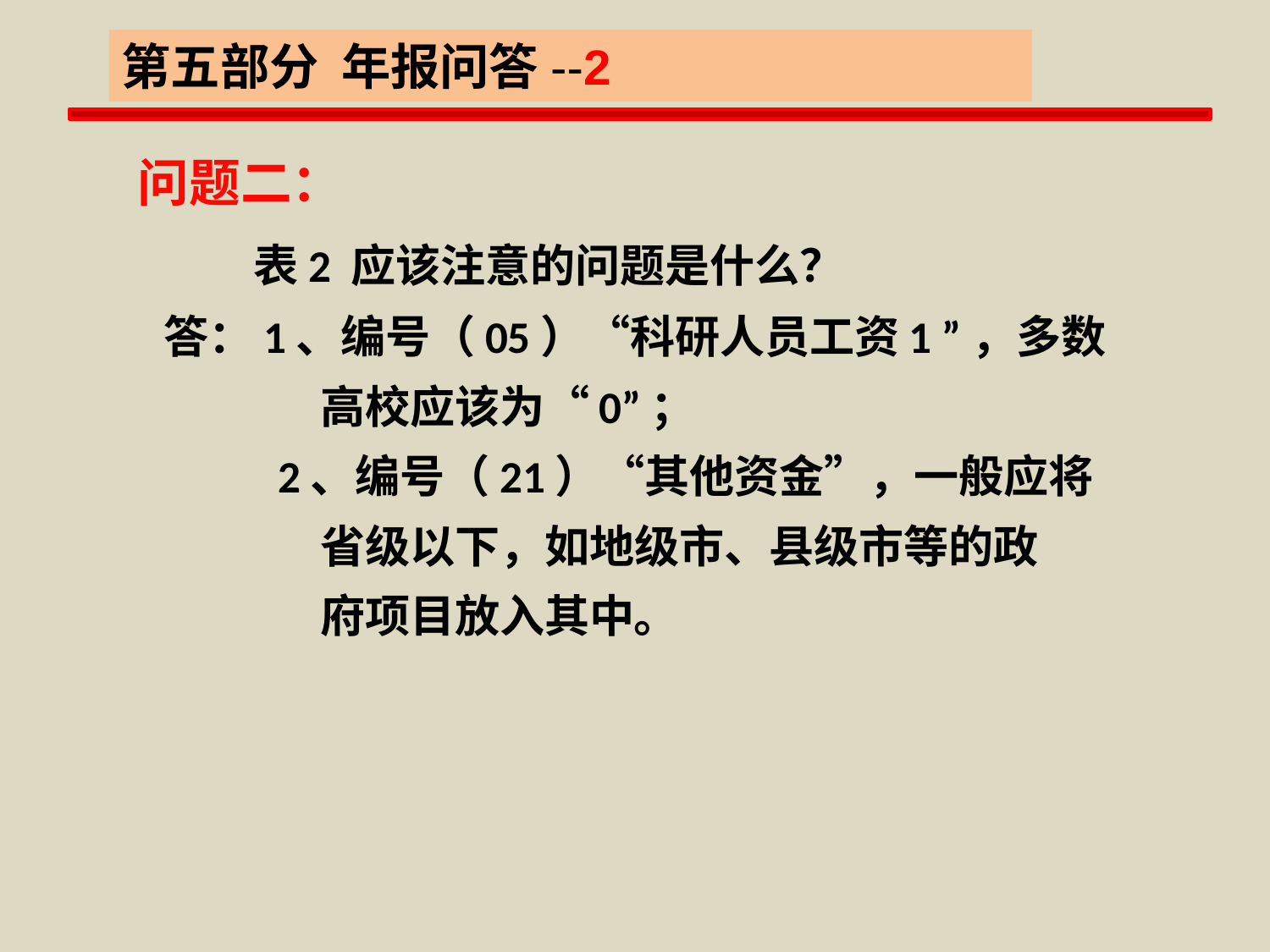

第五部分  年报问答--2
全国普通高等学校科技统计年报培训教材

问题二：
         表2 应该注意的问题是什么？
答：1、编号（05）“科研人员工资1 ”，多数
                 高校应该为“0”；
          2、编号（21）“其他资金”，一般应将
                 省级以下，如地级市、县级市等的政
                 府项目放入其中。